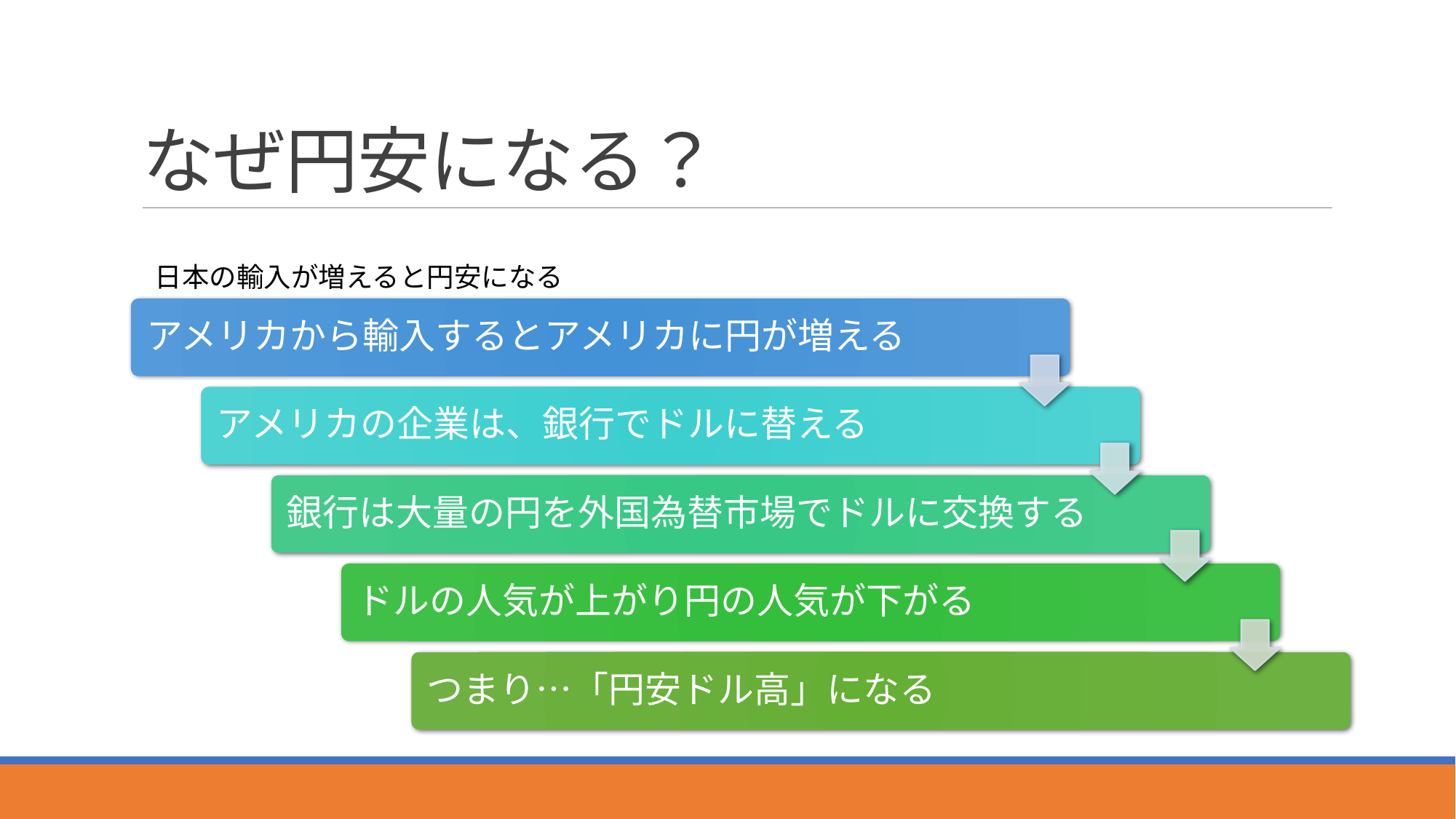

# なぜ円安になる？
日本の輸入が増えると円安になる
アメリカから輸入するとアメリカに円が増える
アメリカの企業は、銀行でドルに替える
銀行は大量の円を外国為替市場でドルに交換する
ドルの人気が上がり円の人気が下がる
つまり…「円安ドル高」になる